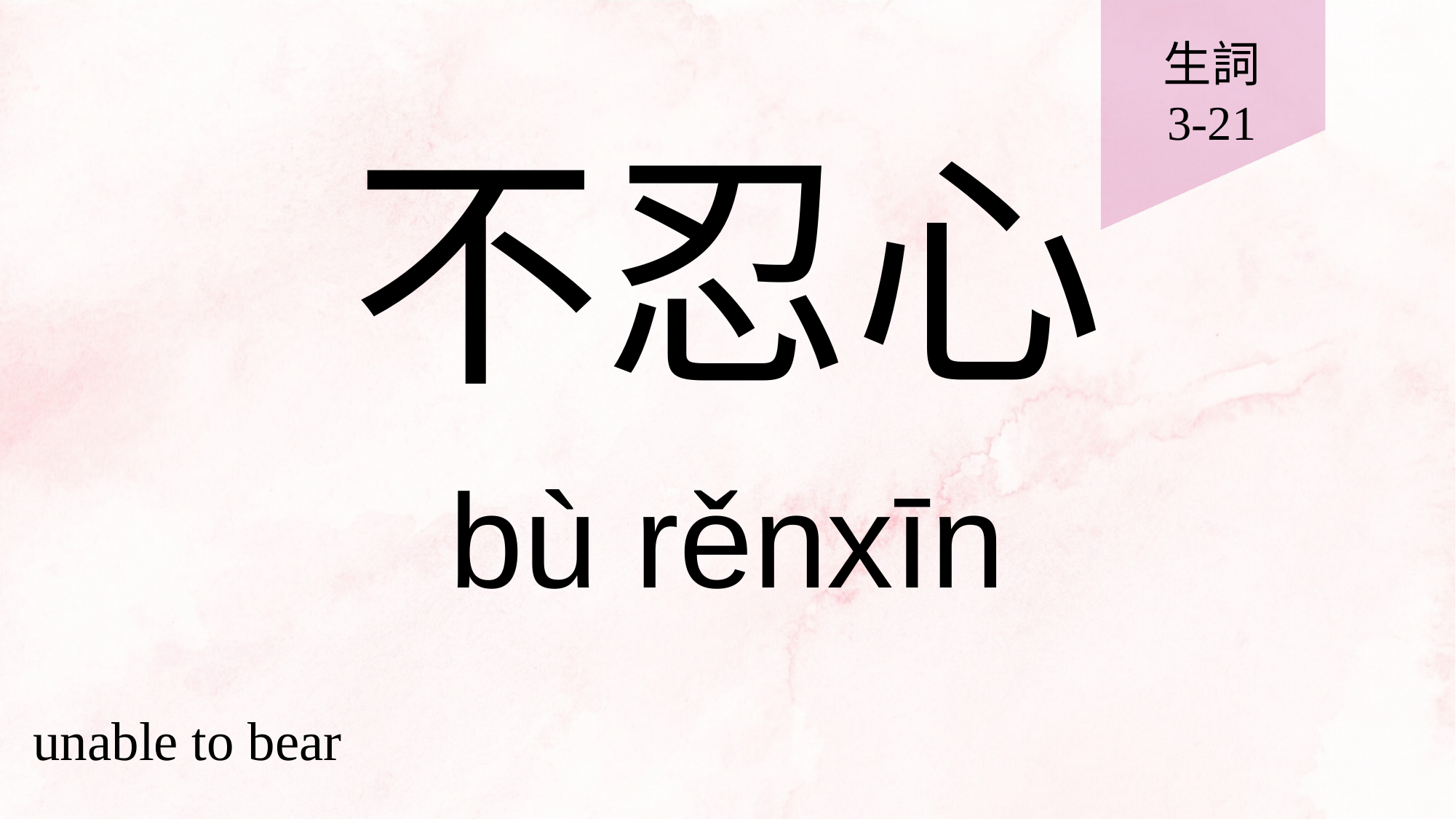

生詞
3-21
# 不忍心
bù rěnxīn
unable to bear